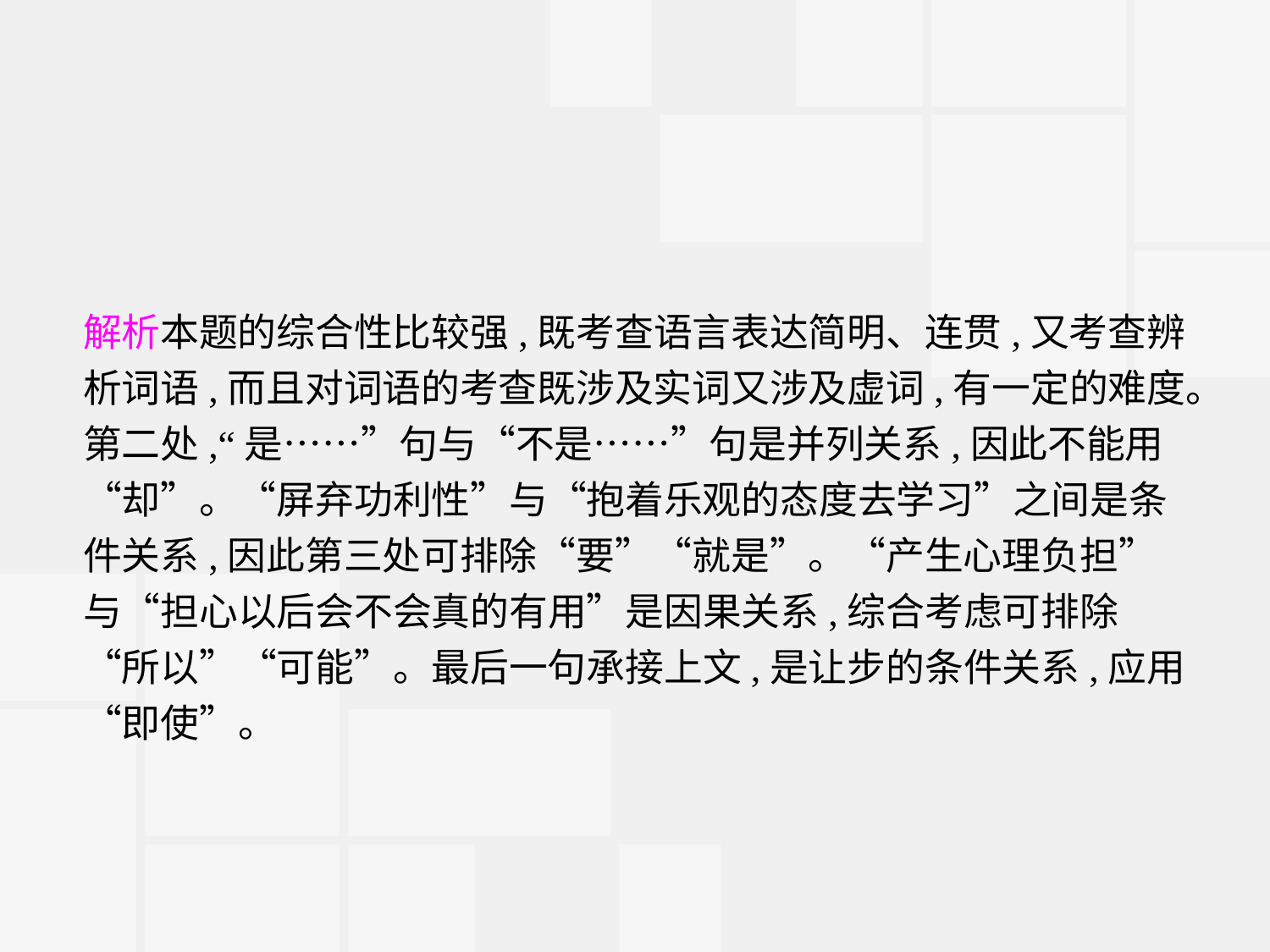

解析本题的综合性比较强,既考查语言表达简明、连贯,又考查辨析词语,而且对词语的考查既涉及实词又涉及虚词,有一定的难度。第二处,“是……”句与“不是……”句是并列关系,因此不能用“却”。“屏弃功利性”与“抱着乐观的态度去学习”之间是条件关系,因此第三处可排除“要”“就是”。“产生心理负担”与“担心以后会不会真的有用”是因果关系,综合考虑可排除“所以”“可能”。最后一句承接上文,是让步的条件关系,应用“即使”。